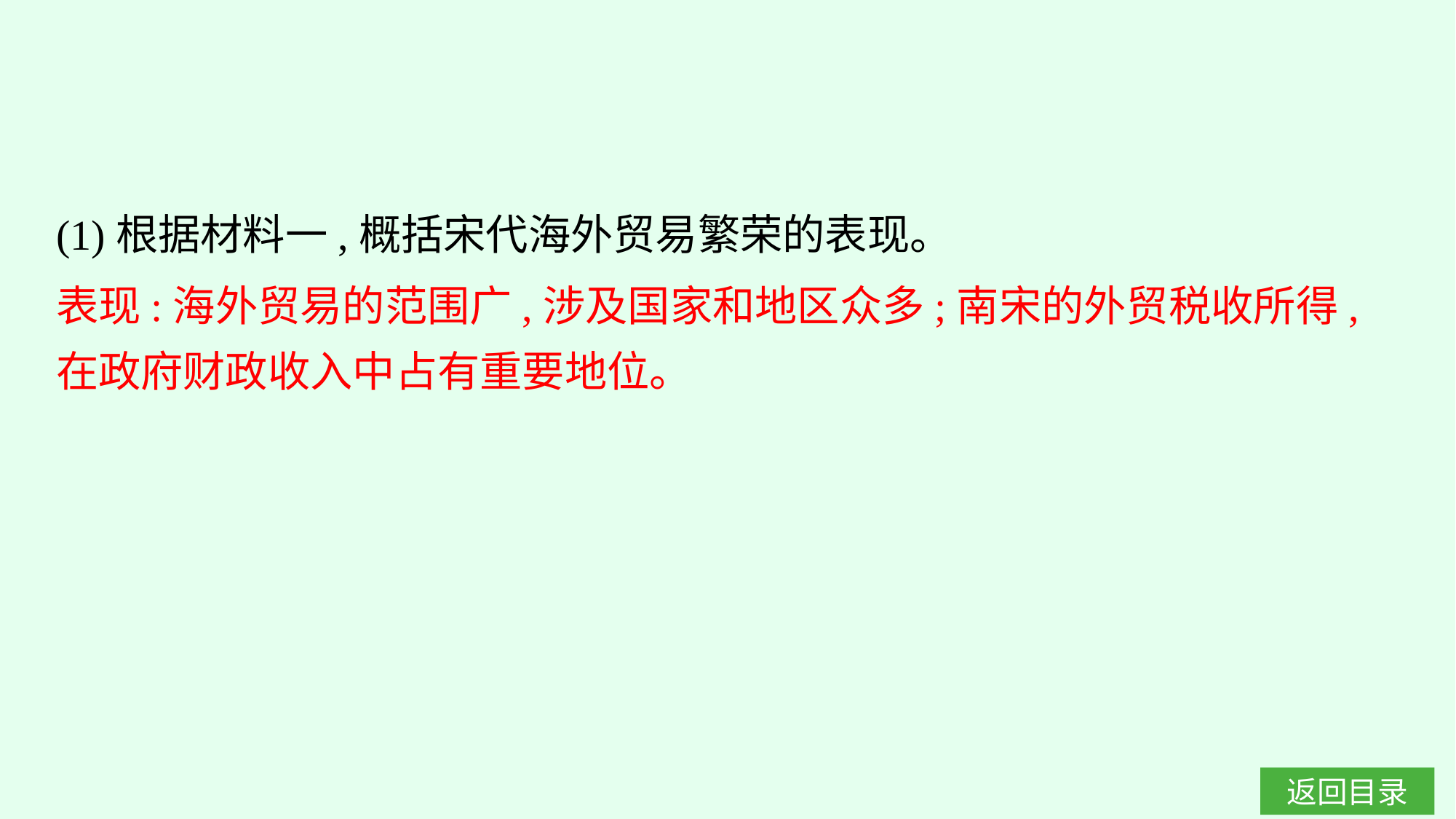

(1)根据材料一,概括宋代海外贸易繁荣的表现。
表现:海外贸易的范围广,涉及国家和地区众多;南宋的外贸税收所得,在政府财政收入中占有重要地位。